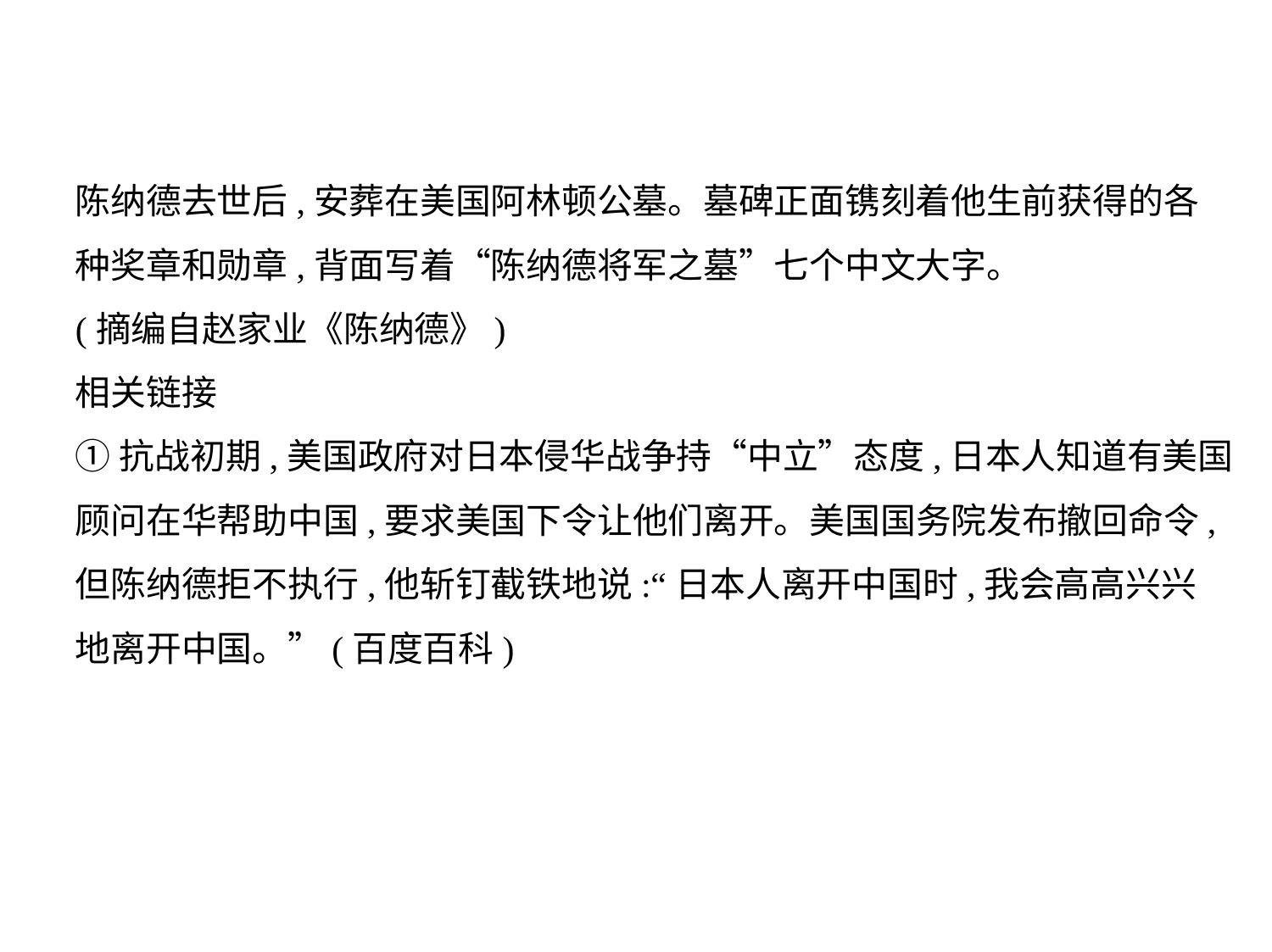

陈纳德去世后,安葬在美国阿林顿公墓。墓碑正面镌刻着他生前获得的各
种奖章和勋章,背面写着“陈纳德将军之墓”七个中文大字。
(摘编自赵家业《陈纳德》)
相关链接
①抗战初期,美国政府对日本侵华战争持“中立”态度,日本人知道有美国
顾问在华帮助中国,要求美国下令让他们离开。美国国务院发布撤回命令,
但陈纳德拒不执行,他斩钉截铁地说:“日本人离开中国时,我会高高兴兴
地离开中国。”(百度百科)